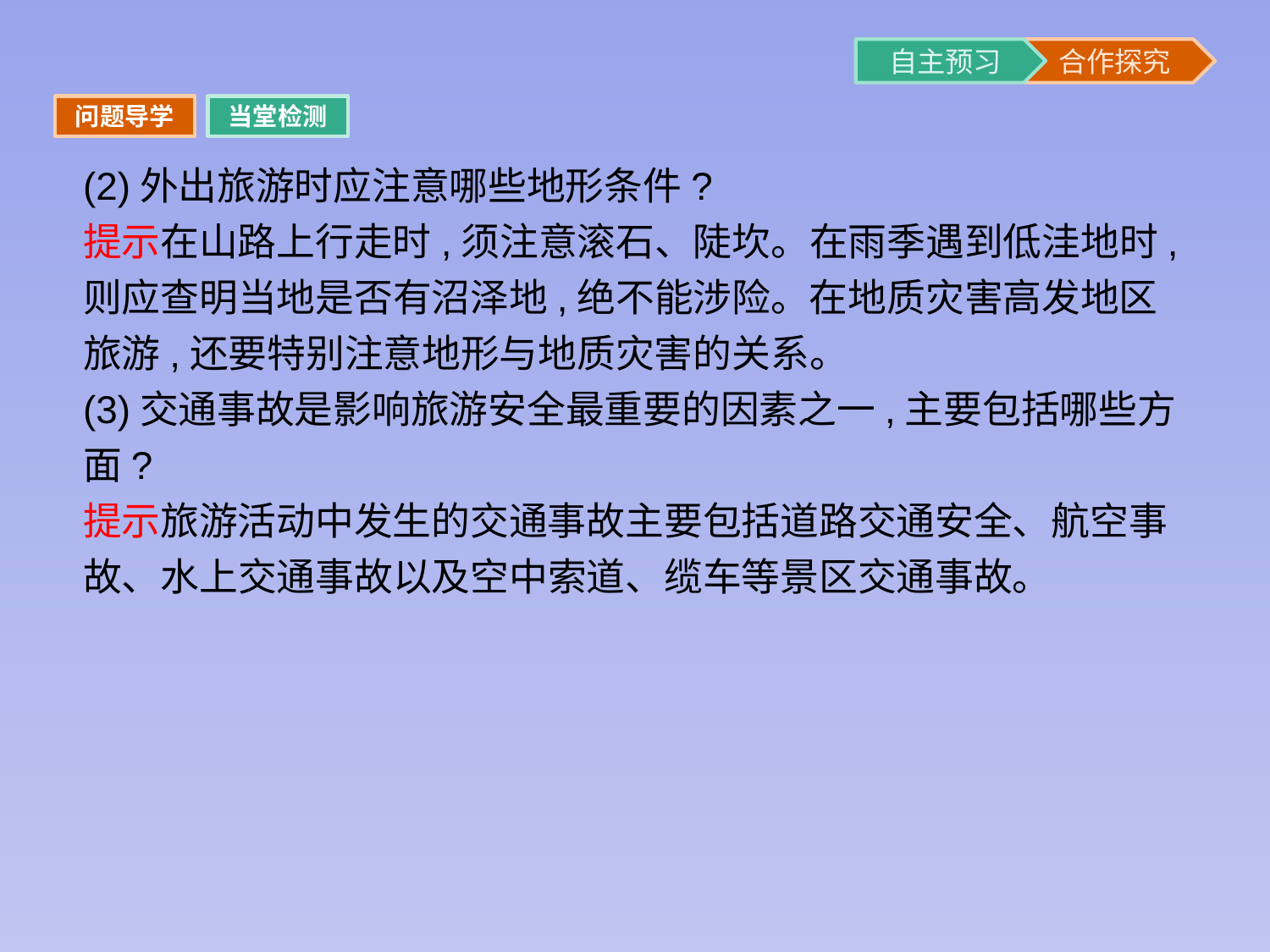

问题导学
当堂检测
(2)外出旅游时应注意哪些地形条件?
提示在山路上行走时,须注意滚石、陡坎。在雨季遇到低洼地时,则应查明当地是否有沼泽地,绝不能涉险。在地质灾害高发地区旅游,还要特别注意地形与地质灾害的关系。
(3)交通事故是影响旅游安全最重要的因素之一,主要包括哪些方面?
提示旅游活动中发生的交通事故主要包括道路交通安全、航空事故、水上交通事故以及空中索道、缆车等景区交通事故。